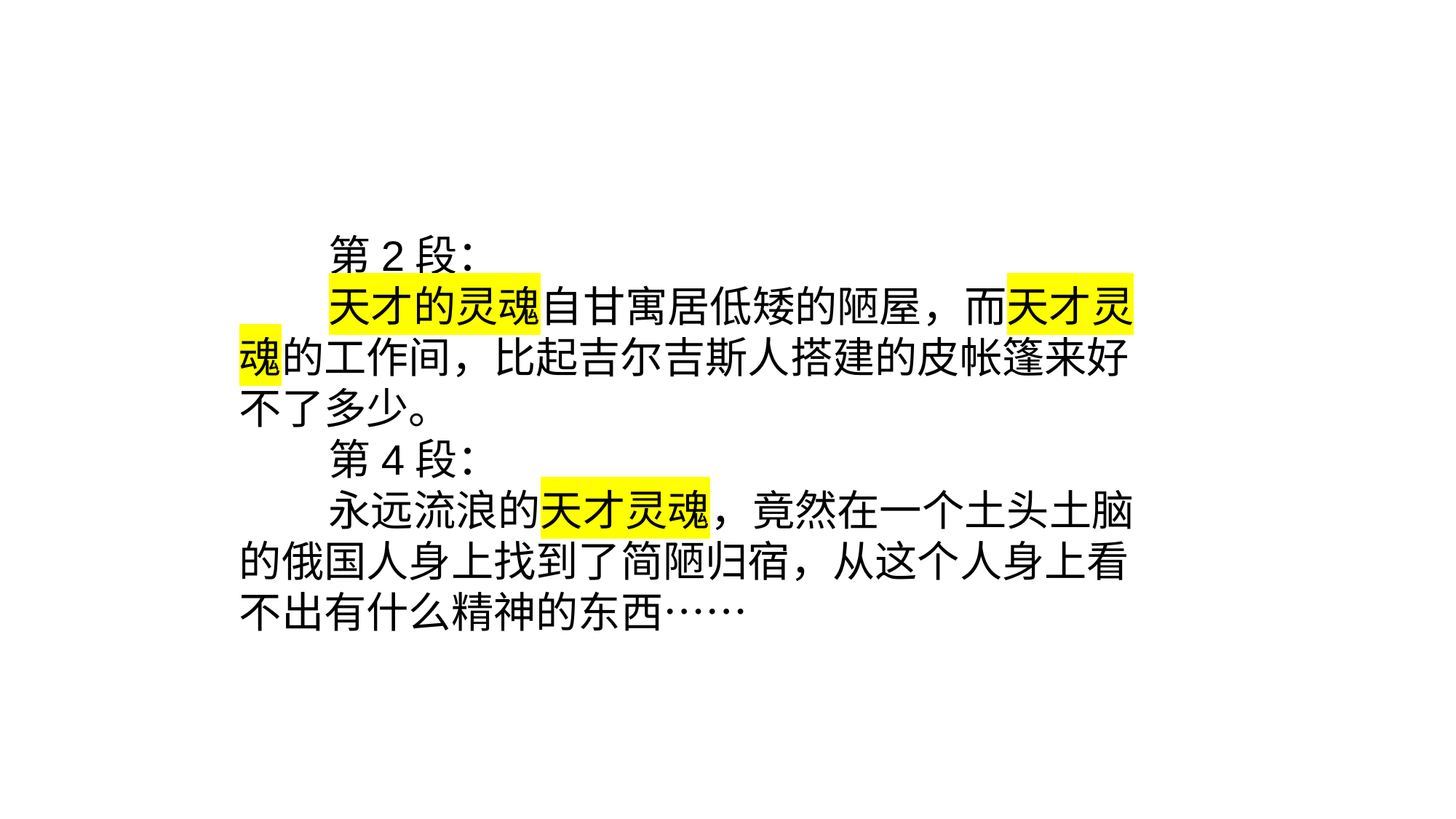

第2段：
     天才的灵魂自甘寓居低矮的陋屋，而天才灵魂的工作间，比起吉尔吉斯人搭建的皮帐篷来好不了多少。
     第4段：
     永远流浪的天才灵魂，竟然在一个土头土脑的俄国人身上找到了简陋归宿，从这个人身上看不出有什么精神的东西……